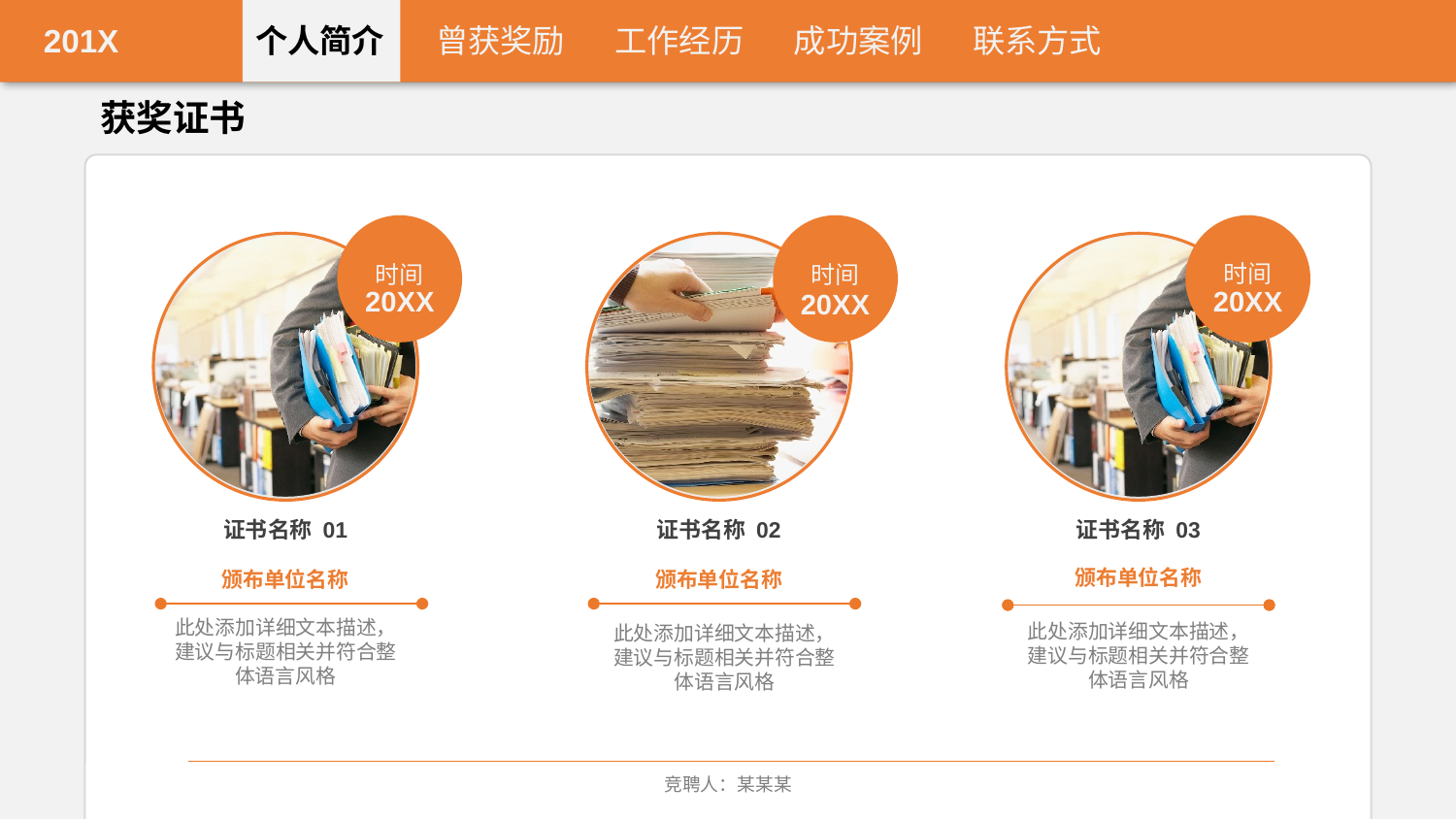

201X
个人简介
曾获奖励
工作经历
成功案例
联系方式
获奖证书

时间
20XX

时间
20XX

时间
20XX

证书名称 01
证书名称 02
证书名称 03
颁布单位名称
颁布单位名称
颁布单位名称
此处添加详细文本描述，建议与标题相关并符合整体语言风格
此处添加详细文本描述，建议与标题相关并符合整体语言风格
此处添加详细文本描述，建议与标题相关并符合整体语言风格
竞聘人：某某某